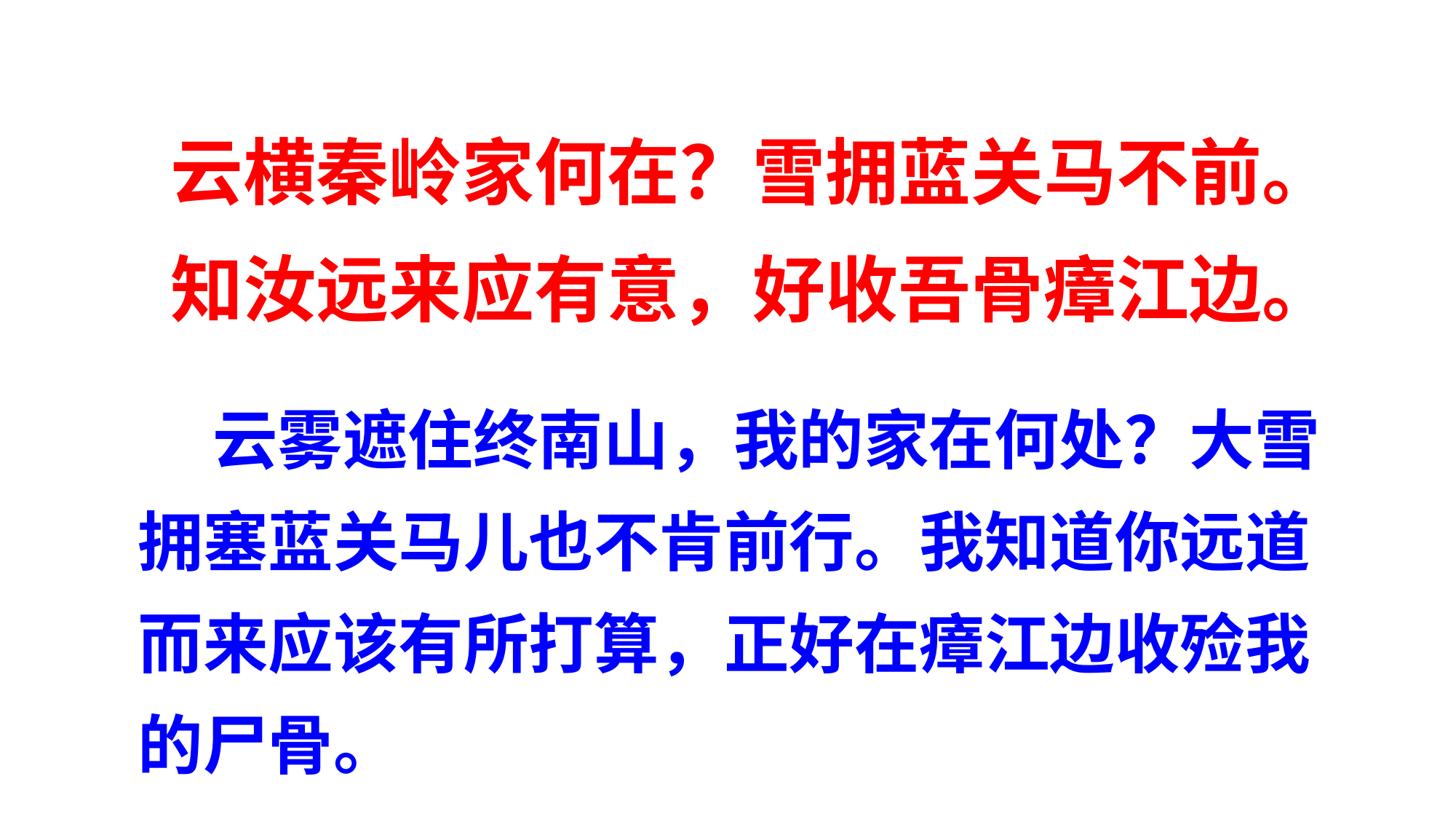

云横秦岭家何在？雪拥蓝关马不前。
知汝远来应有意，好收吾骨瘴江边。
    云雾遮住终南山，我的家在何处？大雪拥塞蓝关马儿也不肯前行。我知道你远道而来应该有所打算，正好在瘴江边收殓我的尸骨。